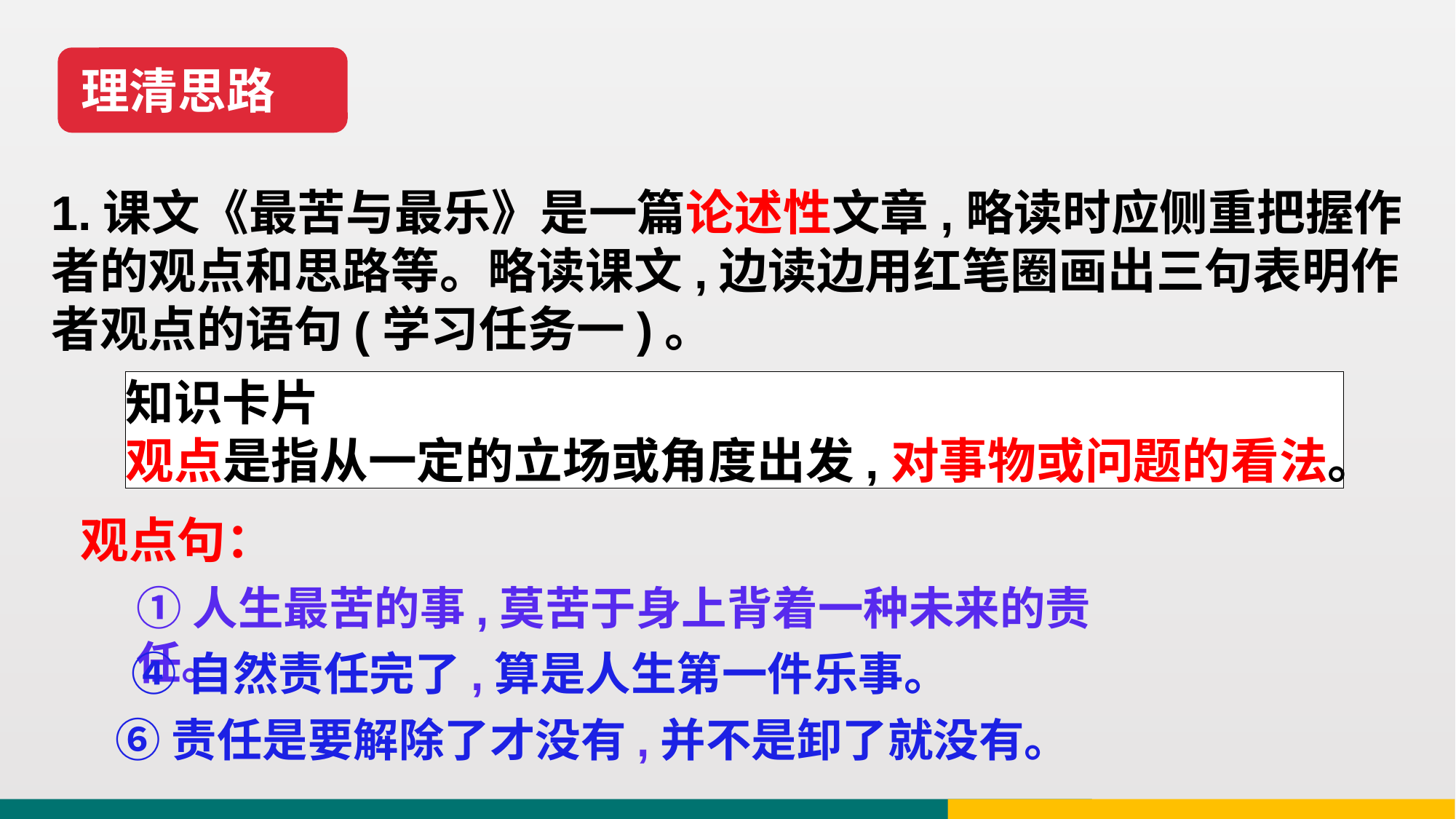

理清思路
1.课文《最苦与最乐》是一篇论述性文章,略读时应侧重把握作者的观点和思路等。略读课文,边读边用红笔圈画出三句表明作者观点的语句(学习任务一)。
知识卡片
观点是指从一定的立场或角度出发,对事物或问题的看法。
观点句：
①人生最苦的事,莫苦于身上背着一种未来的责任。
 ④自然责任完了,算是人生第一件乐事。
⑥责任是要解除了才没有,并不是卸了就没有。